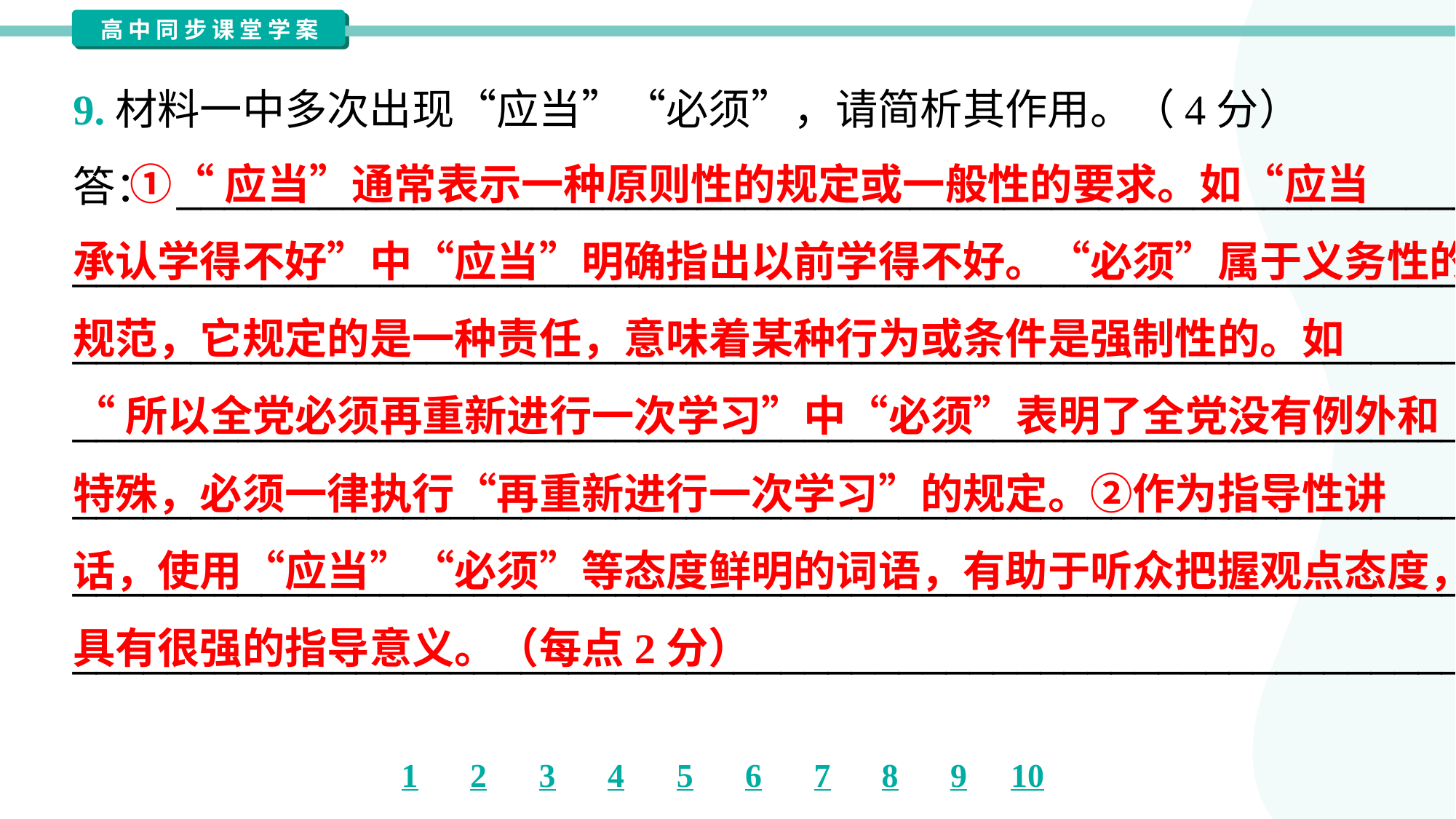

9.材料一中多次出现“应当”“必须”，请简析其作用。（4分）
答： ________________________________________________________
_____________________________________________________________
_____________________________________________________________
_____________________________________________________________
_____________________________________________________________
_____________________________________________________________
_____________________________________________________________
      ①“应当”通常表示一种原则性的规定或一般性的要求。如“应当
承认学得不好”中“应当”明确指出以前学得不好。“必须”属于义务性的
规范，它规定的是一种责任，意味着某种行为或条件是强制性的。如
“所以全党必须再重新进行一次学习”中“必须”表明了全党没有例外和
特殊，必须一律执行“再重新进行一次学习”的规定。②作为指导性讲
话，使用“应当”“必须”等态度鲜明的词语，有助于听众把握观点态度，
具有很强的指导意义。（每点2分）